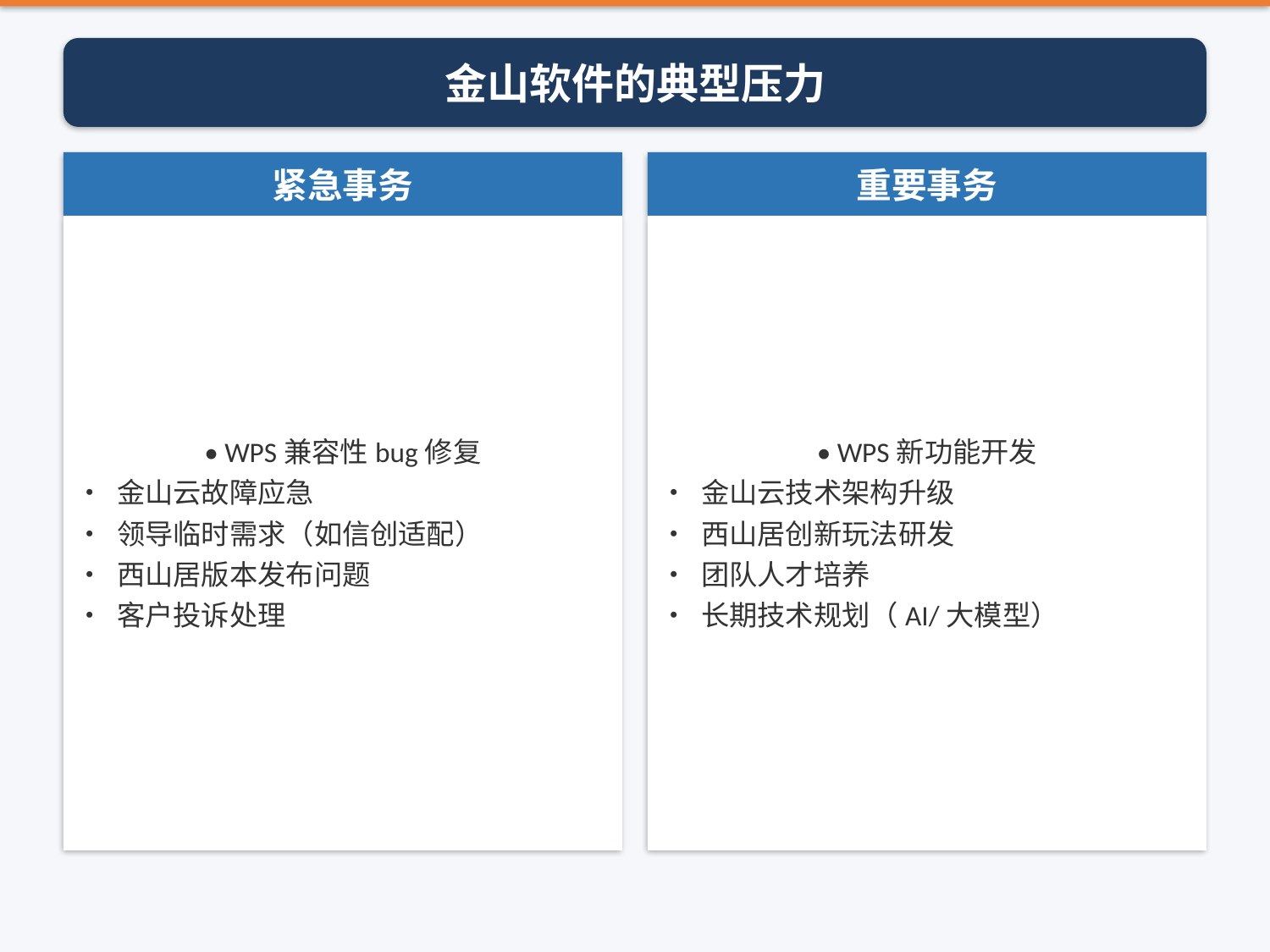

金山软件的典型压力
紧急事务
重要事务
• WPS兼容性bug修复
• 金山云故障应急
• 领导临时需求（如信创适配）
• 西山居版本发布问题
• 客户投诉处理
• WPS新功能开发
• 金山云技术架构升级
• 西山居创新玩法研发
• 团队人才培养
• 长期技术规划（AI/大模型）